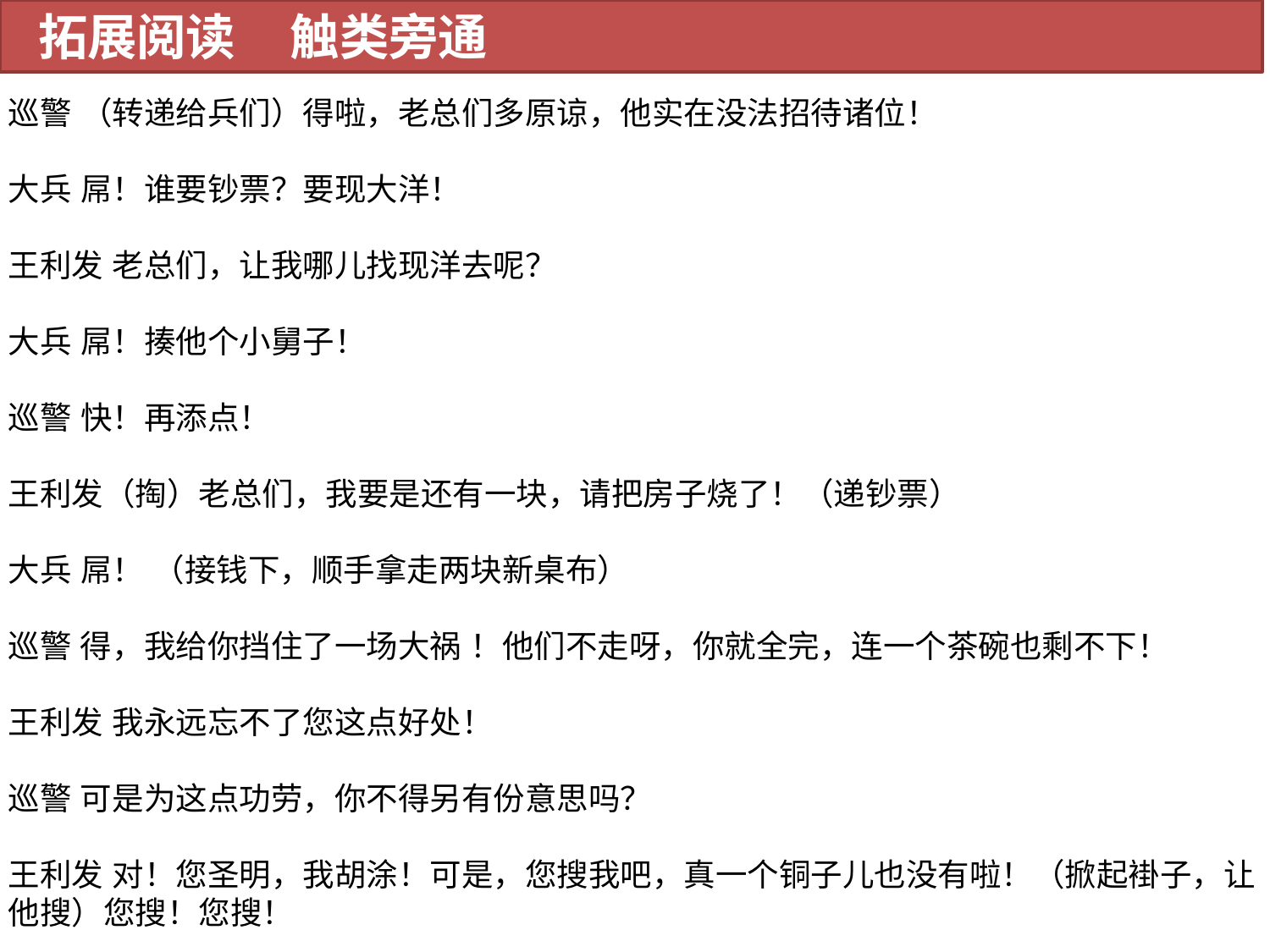

拓展阅读    触类旁通
巡警 （转递给兵们）得啦，老总们多原谅，他实在没法招待诸位！

大兵 屌！谁要钞票？要现大洋！

王利发 老总们，让我哪儿找现洋去呢？

大兵 屌！揍他个小舅子！

巡警 快！再添点！

王利发（掏）老总们，我要是还有一块，请把房子烧了！（递钞票）

大兵 屌！ （接钱下，顺手拿走两块新桌布）

巡警 得，我给你挡住了一场大祸 ！他们不走呀，你就全完，连一个茶碗也剩不下！

王利发 我永远忘不了您这点好处！

巡警 可是为这点功劳，你不得另有份意思吗？

王利发 对！您圣明，我胡涂！可是，您搜我吧，真一个铜子儿也没有啦！（掀起褂子，让他搜）您搜！您搜！